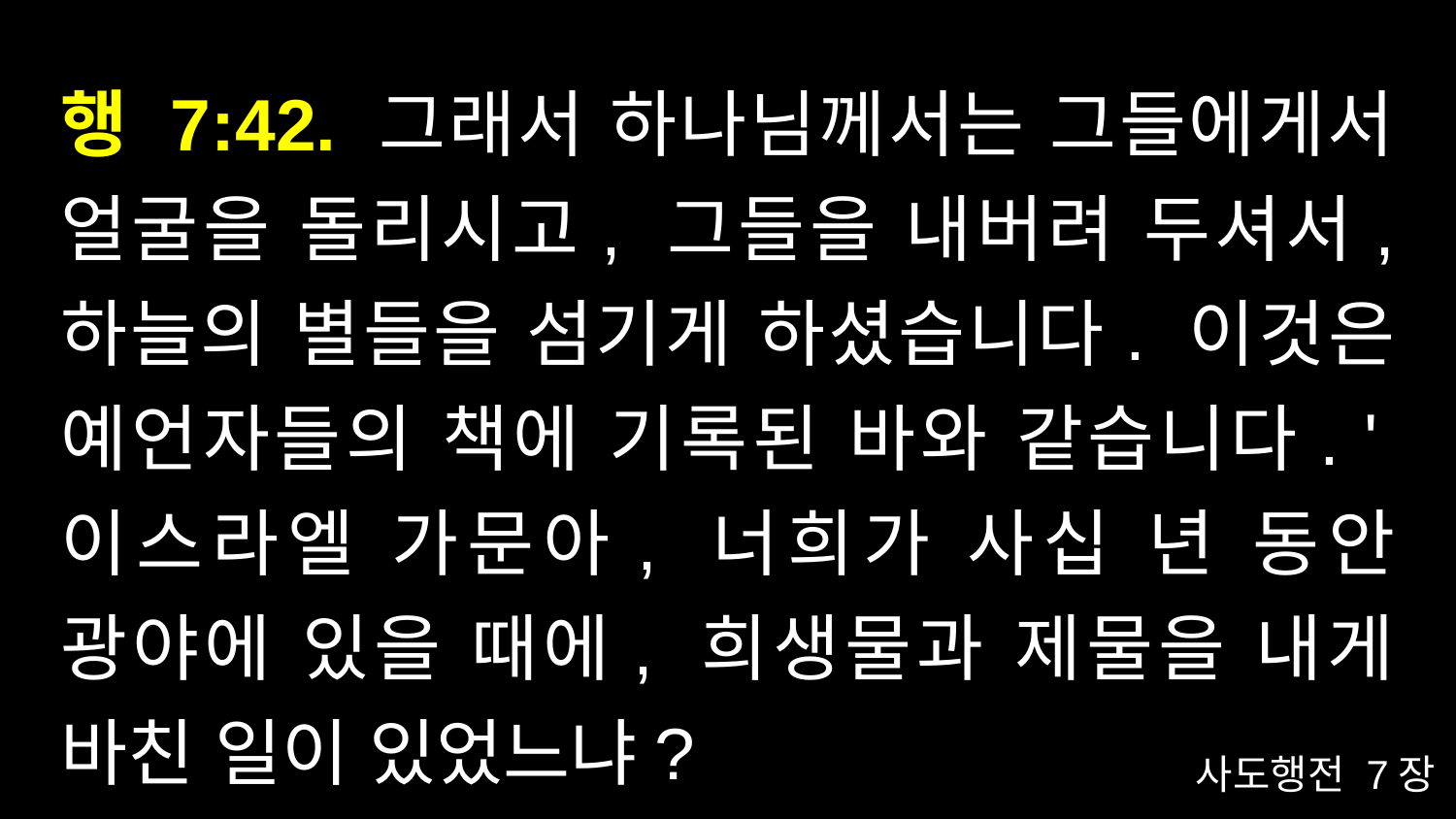

# 행 7:42. 그래서 하나님께서는 그들에게서 얼굴을 돌리시고, 그들을 내버려 두셔서, 하늘의 별들을 섬기게 하셨습니다. 이것은 예언자들의 책에 기록된 바와 같습니다. '이스라엘 가문아, 너희가 사십 년 동안 광야에 있을 때에, 희생물과 제물을 내게 바친 일이 있었느냐?
사도행전 7장